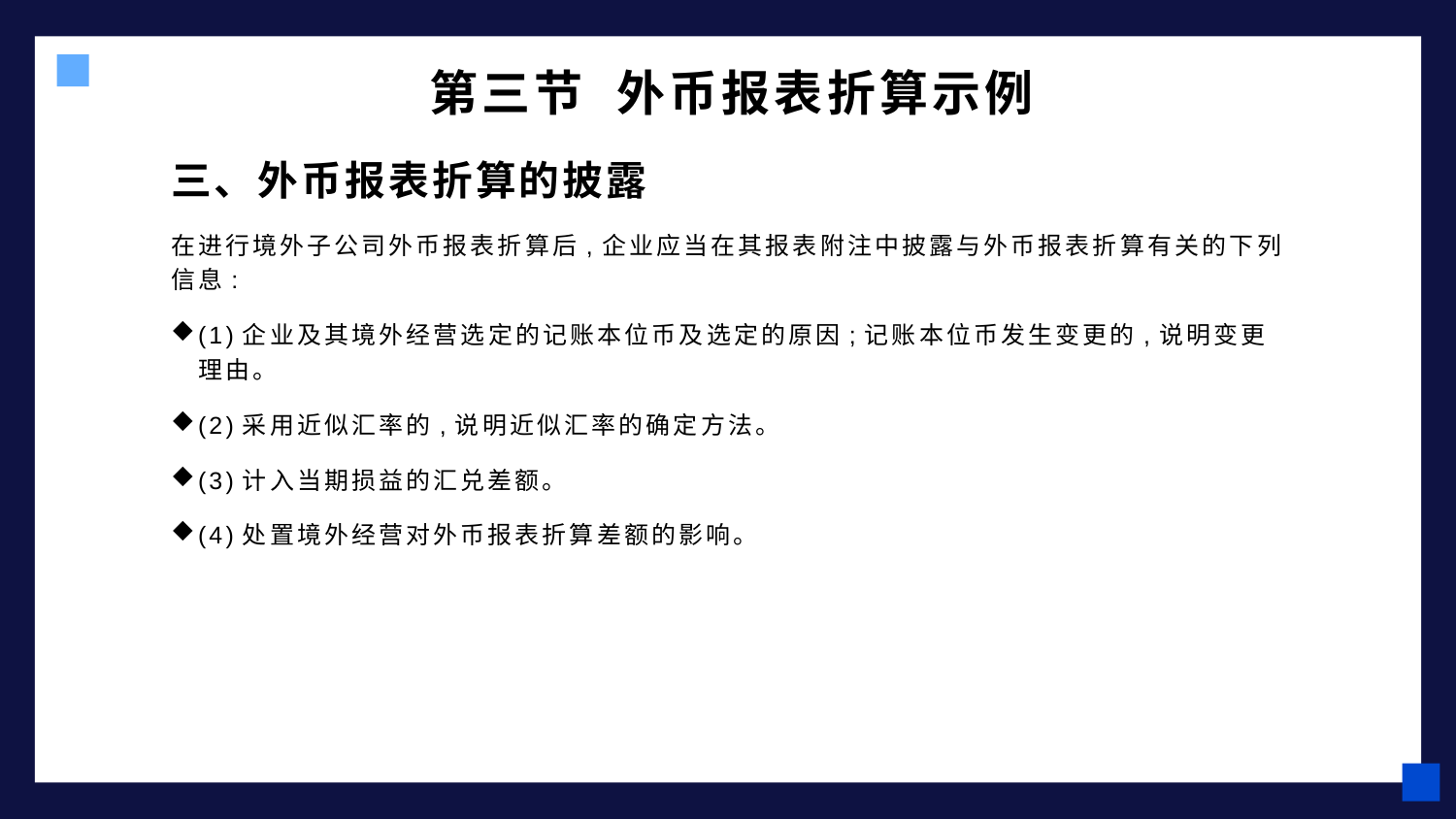

# 第三节  外币报表折算示例
三、外币报表折算的披露
在进行境外子公司外币报表折算后,企业应当在其报表附注中披露与外币报表折算有关的下列信息:
(1)企业及其境外经营选定的记账本位币及选定的原因;记账本位币发生变更的,说明变更理由。
(2)采用近似汇率的,说明近似汇率的确定方法。
(3)计入当期损益的汇兑差额。
(4)处置境外经营对外币报表折算差额的影响。